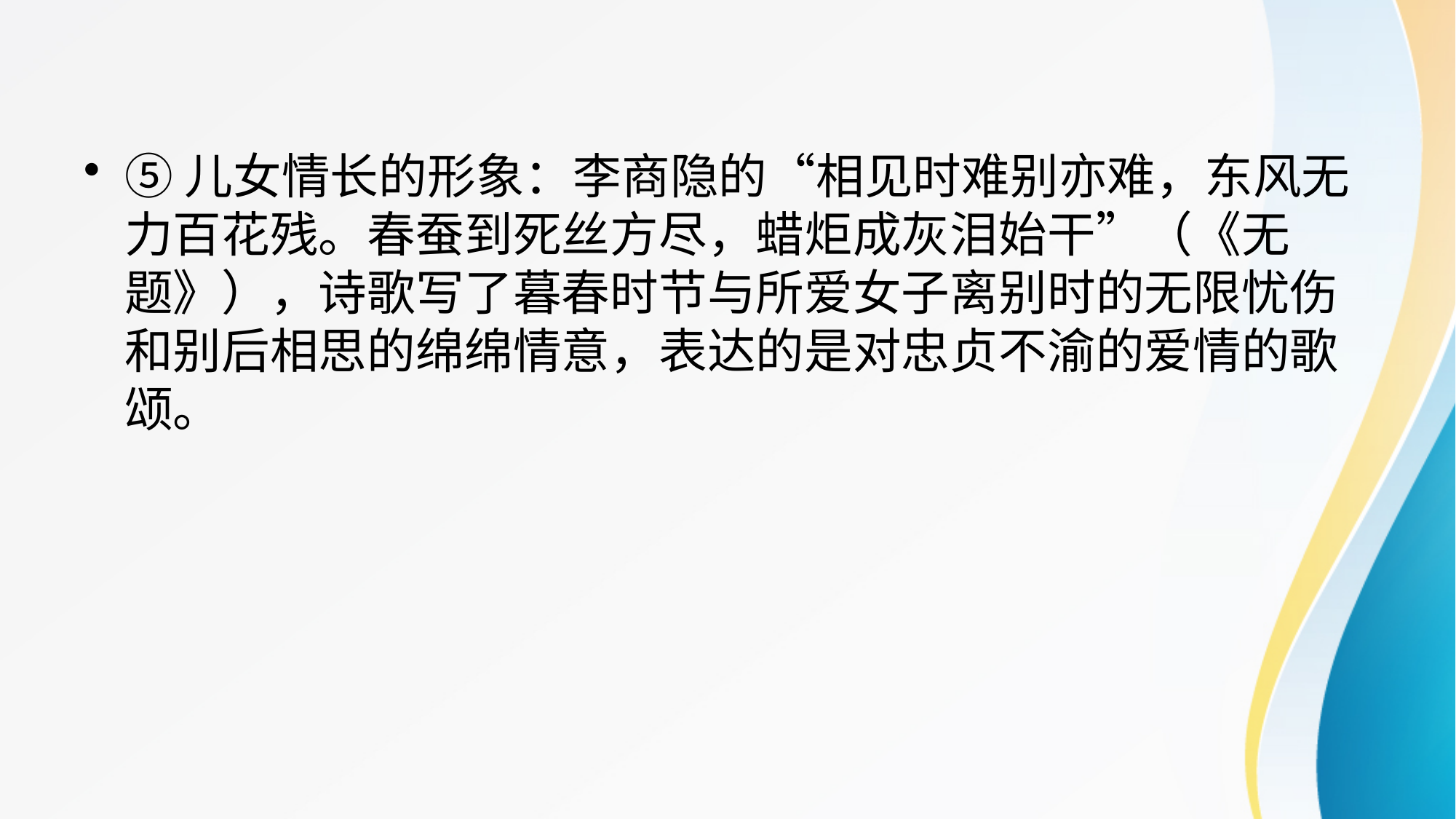

#
⑤儿女情长的形象：李商隐的“相见时难别亦难，东风无力百花残。春蚕到死丝方尽，蜡炬成灰泪始干”（《无题》），诗歌写了暮春时节与所爱女子离别时的无限忧伤和别后相思的绵绵情意，表达的是对忠贞不渝的爱情的歌颂。